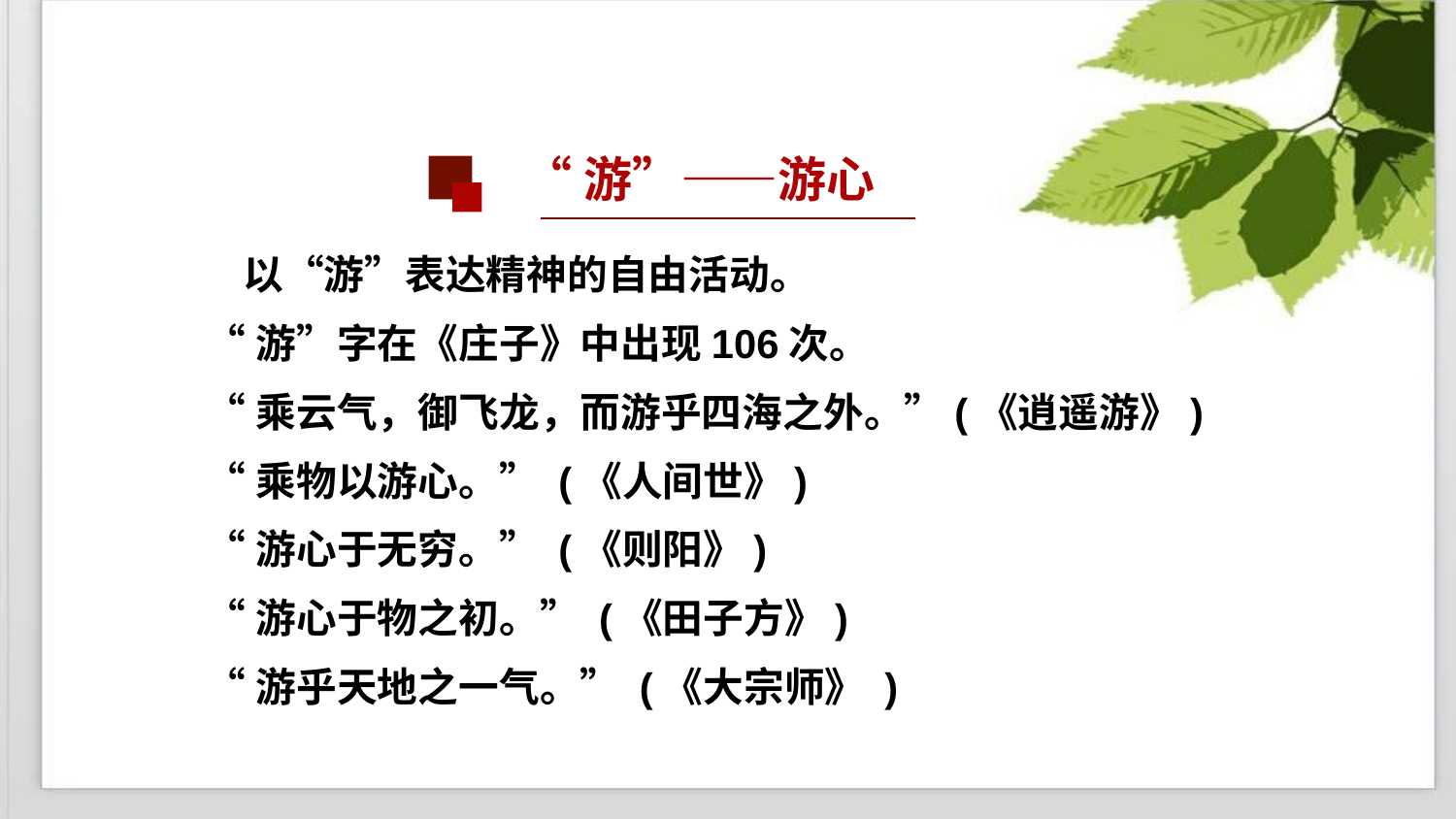

“游”——游心

   以“游”表达精神的自由活动。
“游”字在《庄子》中出现106次。
“乘云气，御飞龙，而游乎四海之外。”(《逍遥游》)
“乘物以游心。” (《人间世》)
“游心于无穷。” (《则阳》)
“游心于物之初。” (《田子方》)
“游乎天地之一气。” (《大宗师》 )